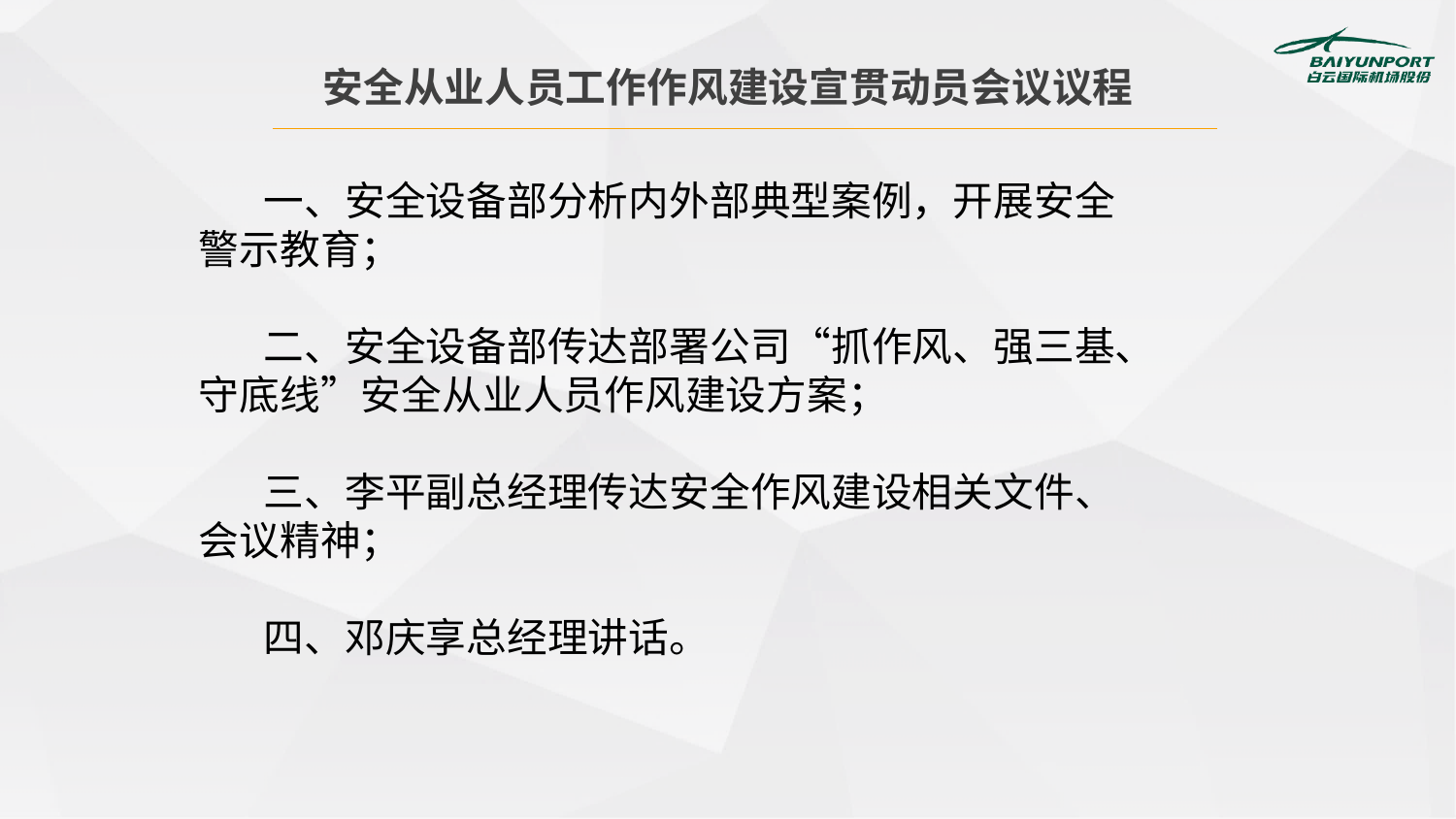

安全从业人员工作作风建设宣贯动员会议议程
一、安全设备部分析内外部典型案例，开展安全警示教育；

二、安全设备部传达部署公司“抓作风、强三基、守底线”安全从业人员作风建设方案；

三、李平副总经理传达安全作风建设相关文件、会议精神；

四、邓庆享总经理讲话。